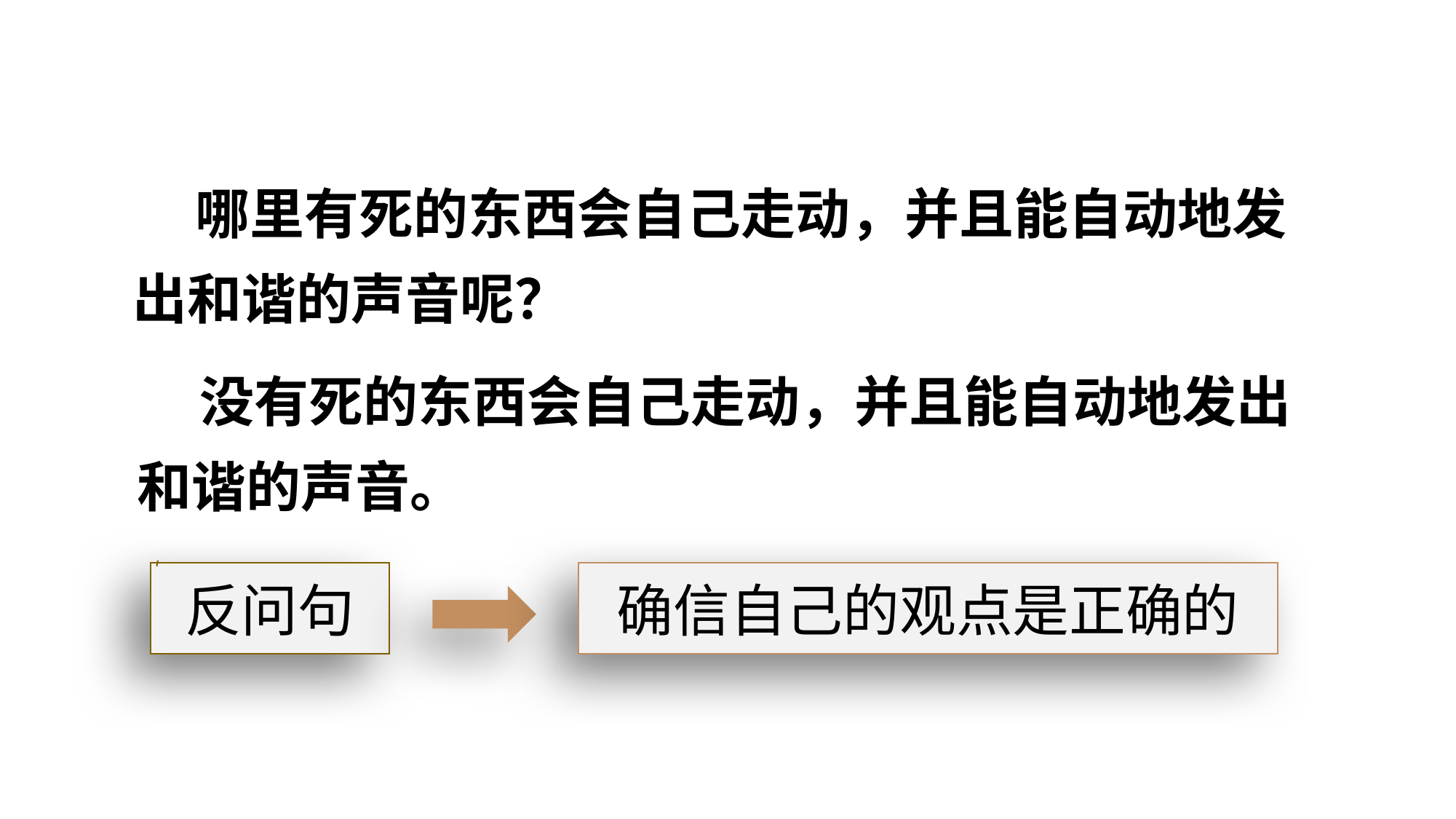

哪里有死的东西会自己走动，并且能自动地发出和谐的声音呢？
    没有死的东西会自己走动，并且能自动地发出和谐的声音。
反问句
确信自己的观点是正确的